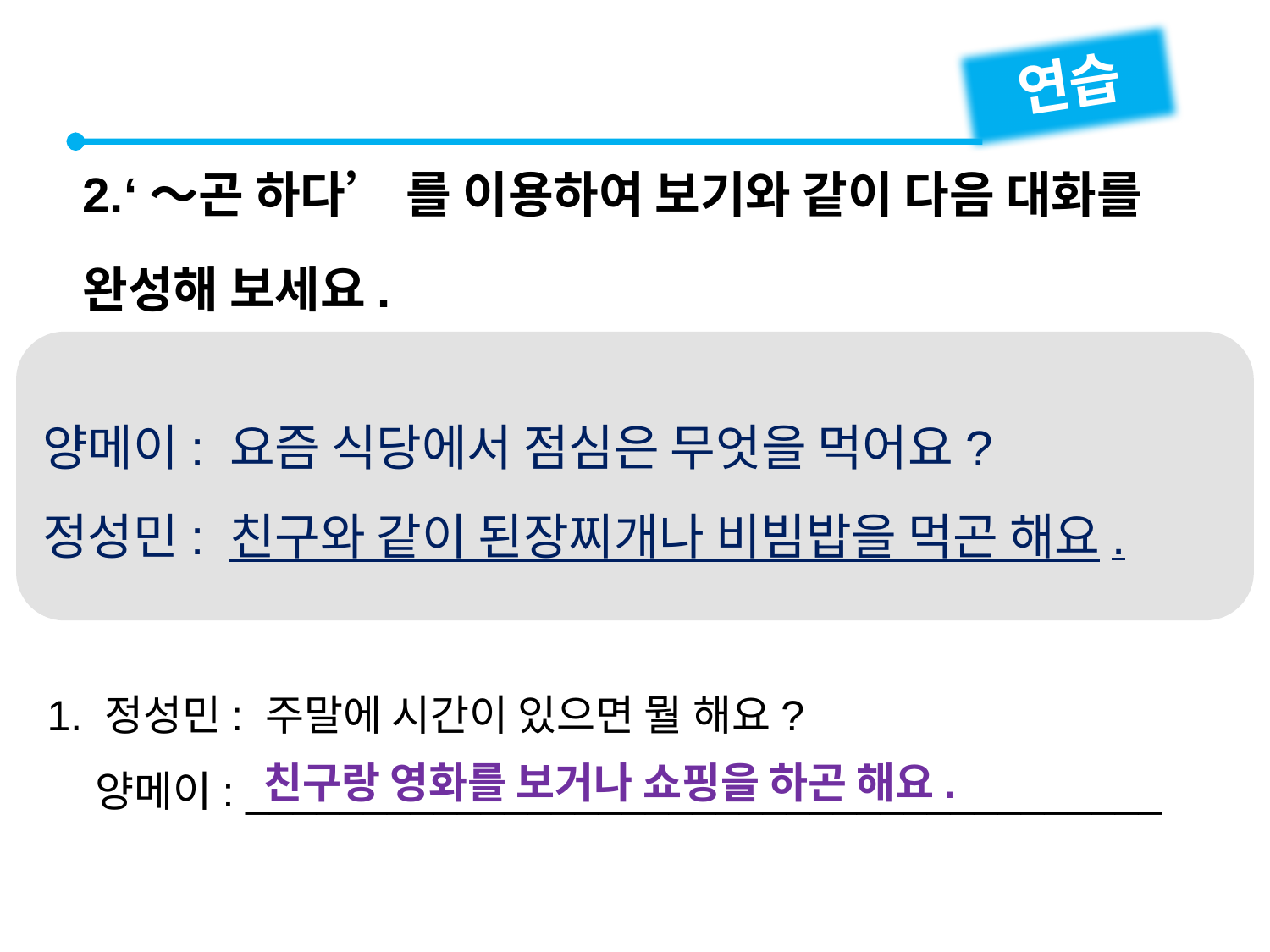

연습
2.‘～곤 하다’ 를 이용하여 보기와 같이 다음 대화를 완성해 보세요.
양메이: 요즘 식당에서 점심은 무엇을 먹어요?
정성민: 친구와 같이 된장찌개나 비빔밥을 먹곤 해요.
1. 정성민: 주말에 시간이 있으면 뭘 해요?
    양메이: _______________________________________
친구랑 영화를 보거나 쇼핑을 하곤 해요.